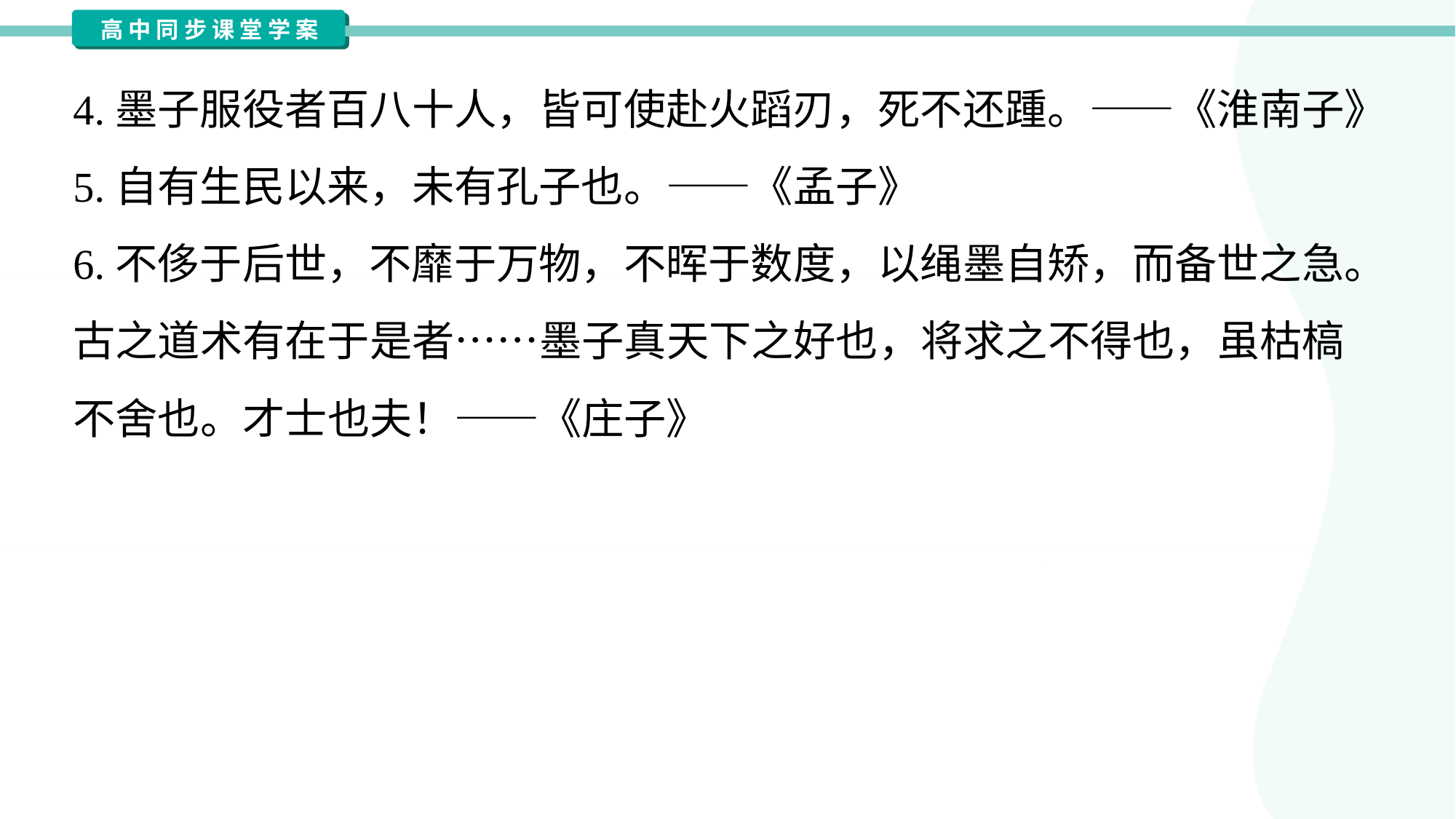

4.墨子服役者百八十人，皆可使赴火蹈刃，死不还踵。——《淮南子》
5.自有生民以来，未有孔子也。——《孟子》
6.不侈于后世，不靡于万物，不晖于数度，以绳墨自矫，而备世之急。
古之道术有在于是者……墨子真天下之好也，将求之不得也，虽枯槁
不舍也。才士也夫！——《庄子》